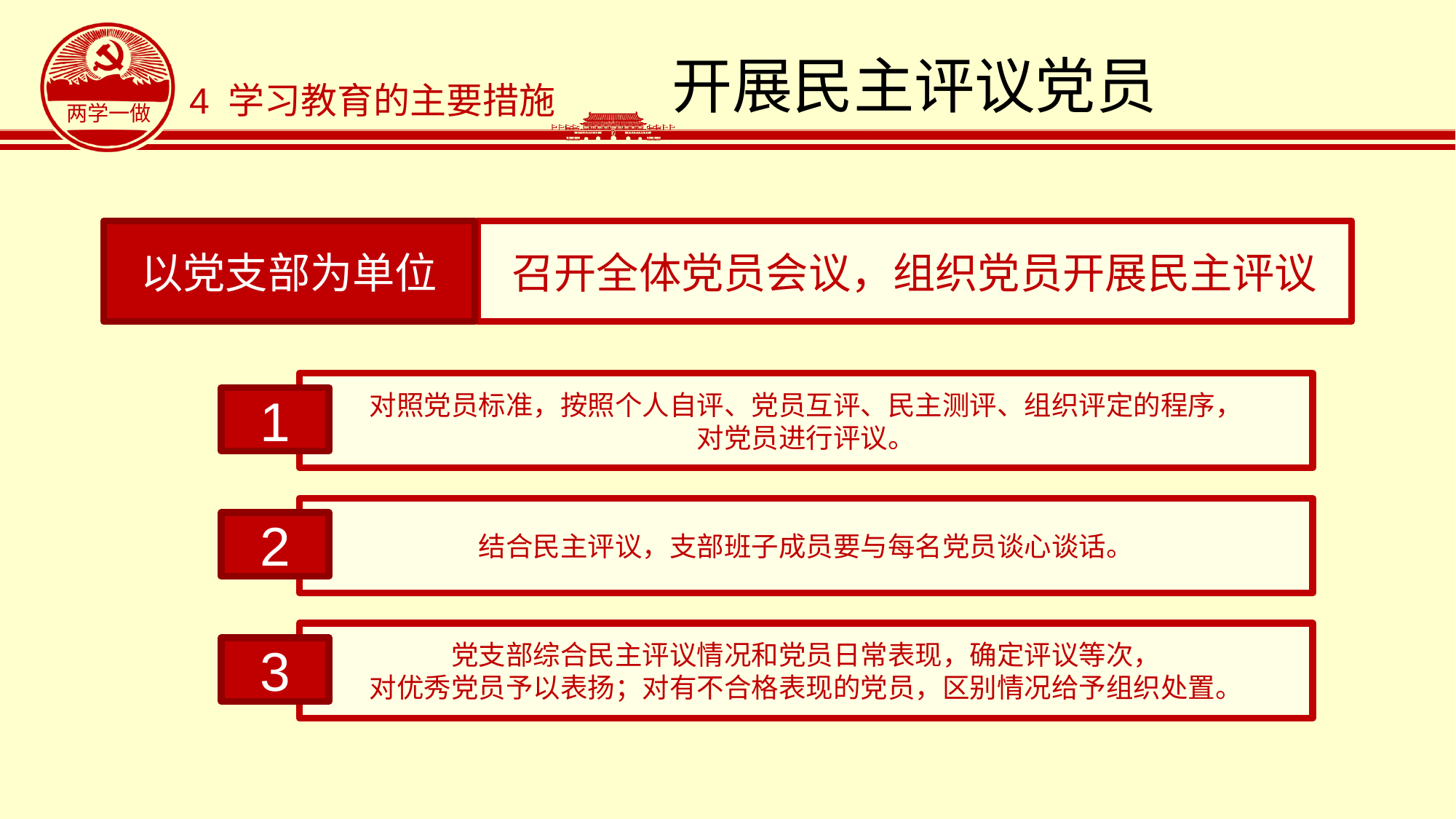

# 开展民主评议党员
4 学习教育的主要措施
以党支部为单位
召开全体党员会议，组织党员开展民主评议
对照党员标准，按照个人自评、党员互评、民主测评、组织评定的程序，
对党员进行评议。
1
结合民主评议，支部班子成员要与每名党员谈心谈话。
2
党支部综合民主评议情况和党员日常表现，确定评议等次，
对优秀党员予以表扬；对有不合格表现的党员，区别情况给予组织处置。
3